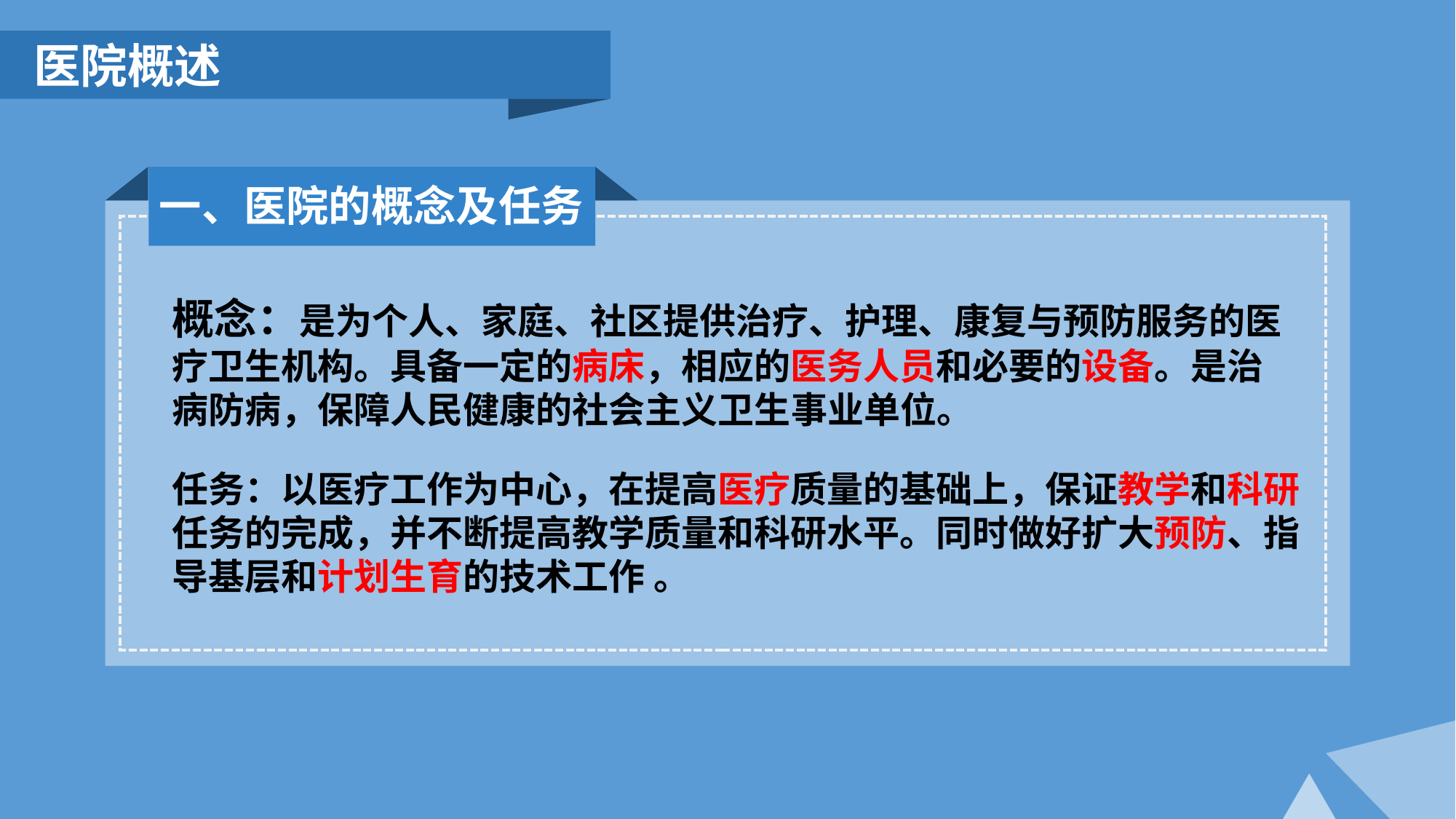

医院概述

一、医院的概念及任务

概念：是为个人、家庭、社区提供治疗、护理、康复与预防服务的医疗卫生机构。具备一定的病床，相应的医务人员和必要的设备。是治病防病，保障人民健康的社会主义卫生事业单位。
任务：以医疗工作为中心，在提高医疗质量的基础上，保证教学和科研任务的完成，并不断提高教学质量和科研水平。同时做好扩大预防、指导基层和计划生育的技术工作 。